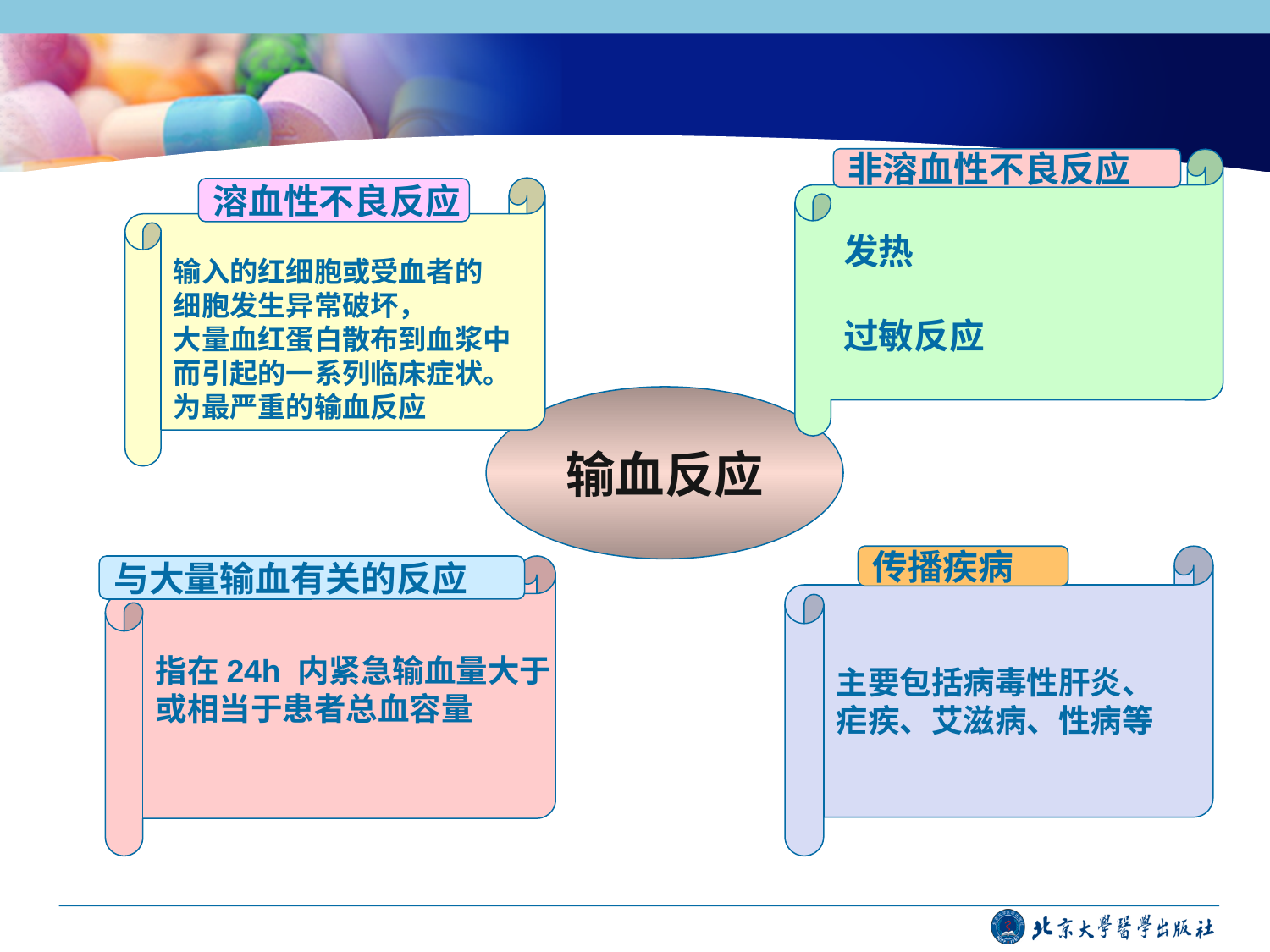

非溶血性不良反应
发热

过敏反应

输入的红细胞或受血者的
细胞发生异常破坏，
大量血红蛋白散布到血浆中
而引起的一系列临床症状。
为最严重的输血反应
溶血性不良反应
输血反应
主要包括病毒性肝炎、
疟疾、艾滋病、性病等
传播疾病
与大量输血有关的反应
指在24h 内紧急输血量大于
或相当于患者总血容量